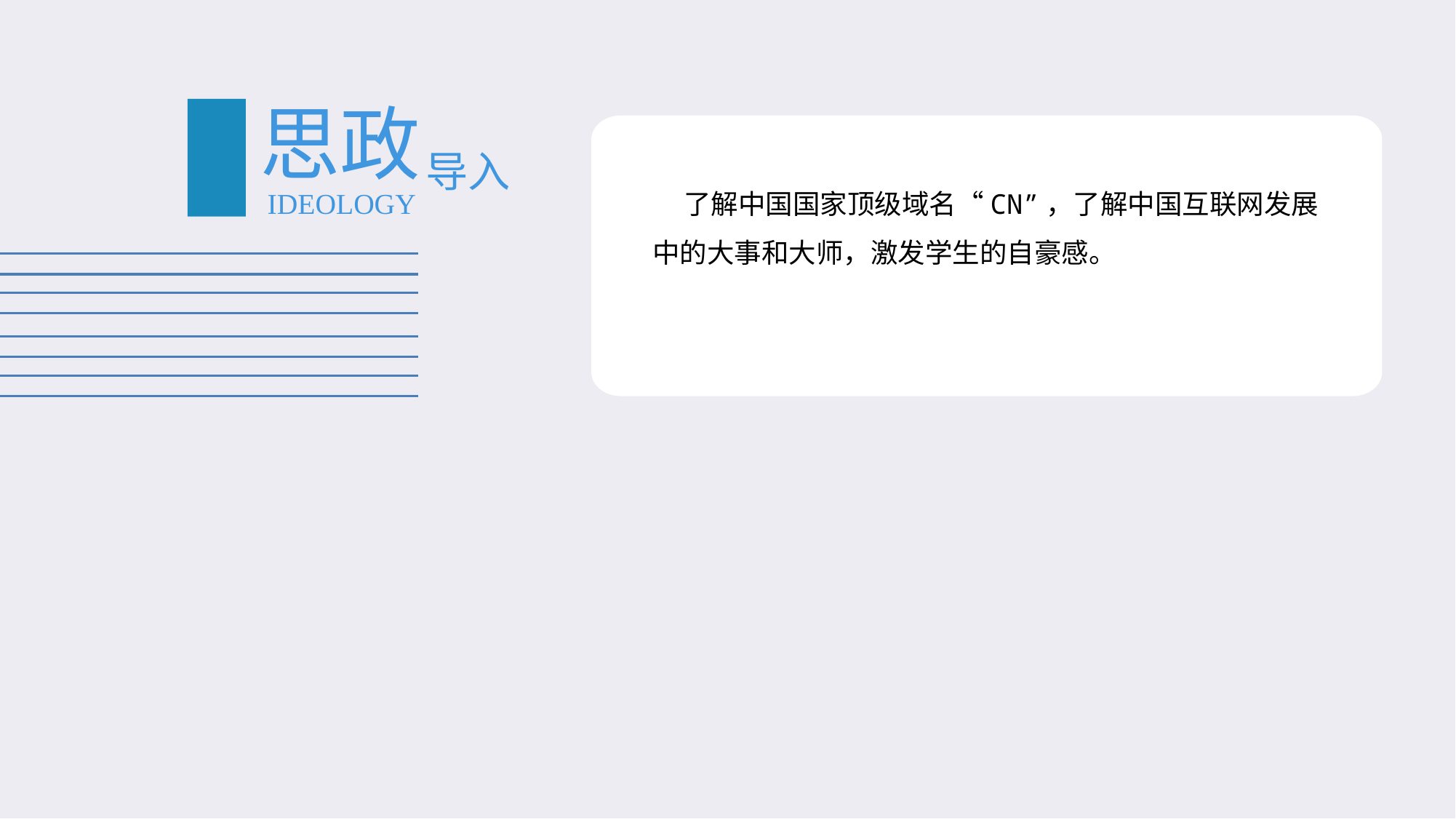

#
思政
导入

    了解中国国家顶级域名“CN”，了解中国互联网发展中的大事和大师，激发学生的自豪感。

IDEOLOGY